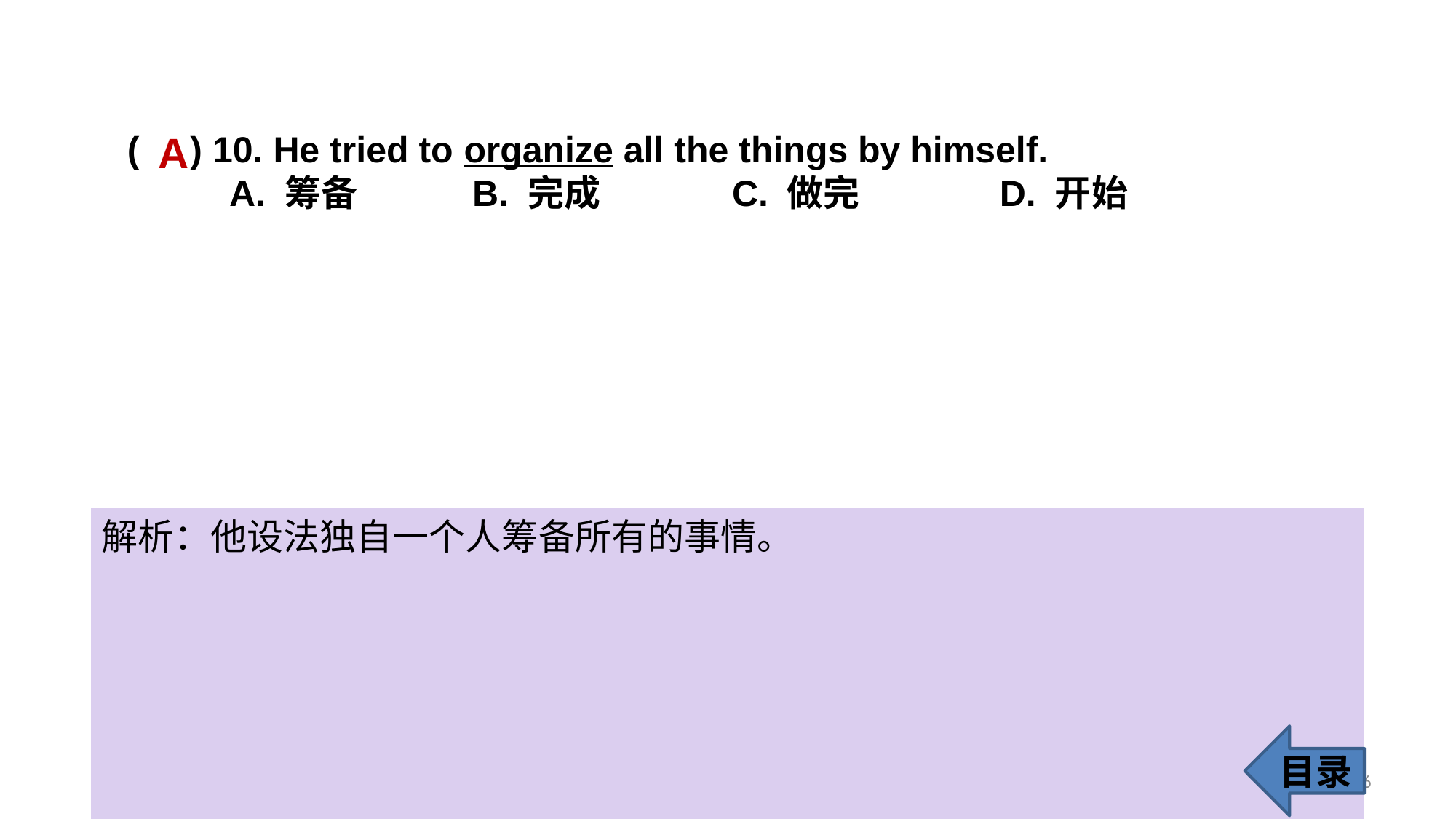

A
(     ) 10. He tried to organize all the things by himself.
          A. 筹备             B. 完成               C. 做完                D. 开始
解析：他设法独自一个人筹备所有的事情。

目录
16